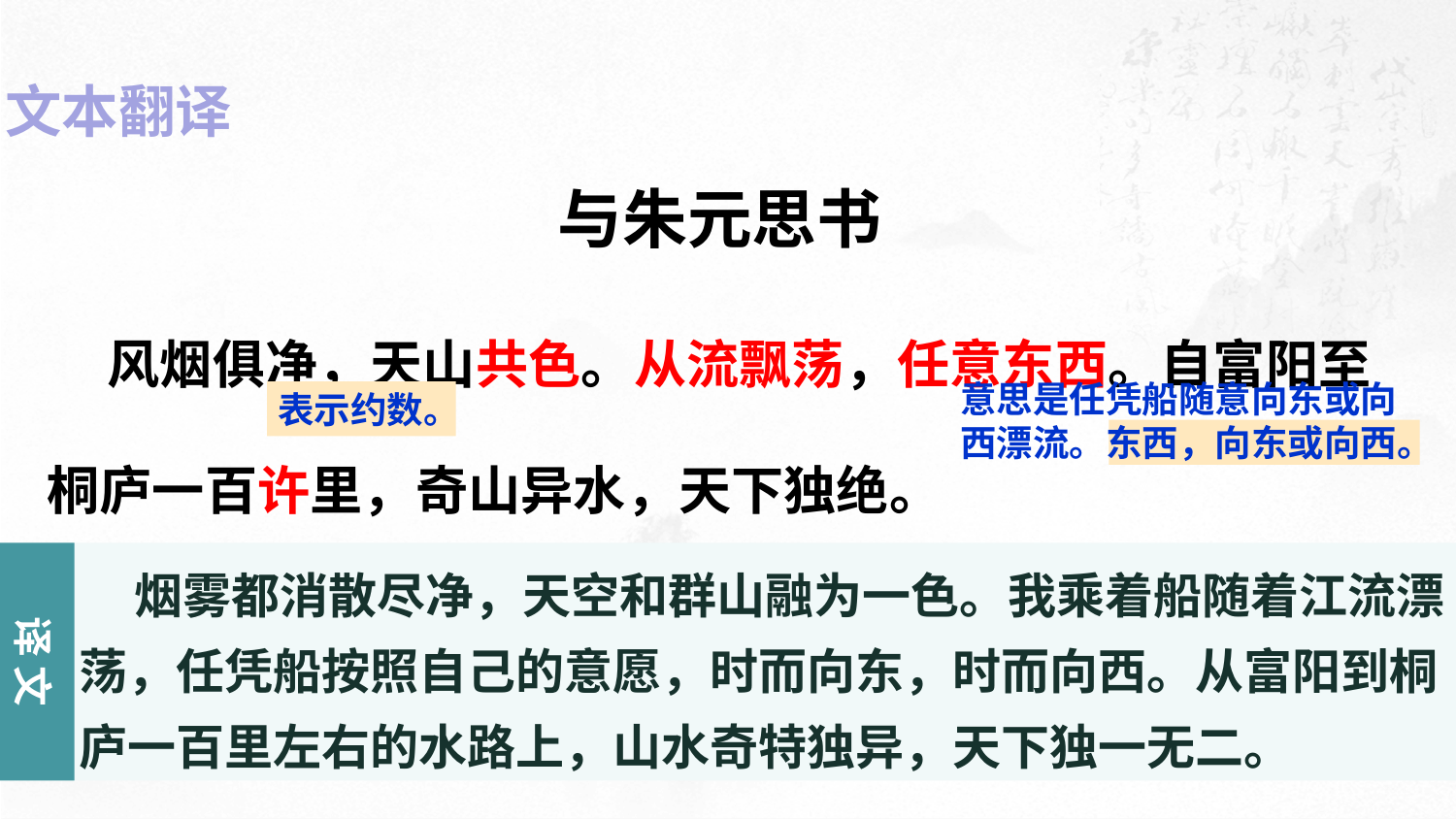

文本翻译
与朱元思书
    风烟俱净，天山共色。从流飘荡，任意东西。自富阳至桐庐一百许里，奇山异水，天下独绝。
意思是任凭船随意向东或向西漂流。东西，向东或向西。

表示约数。

译 文
    烟雾都消散尽净，天空和群山融为一色。我乘着船随着江流漂荡，任凭船按照自己的意愿，时而向东，时而向西。从富阳到桐庐一百里左右的水路上，山水奇特独异，天下独一无二。